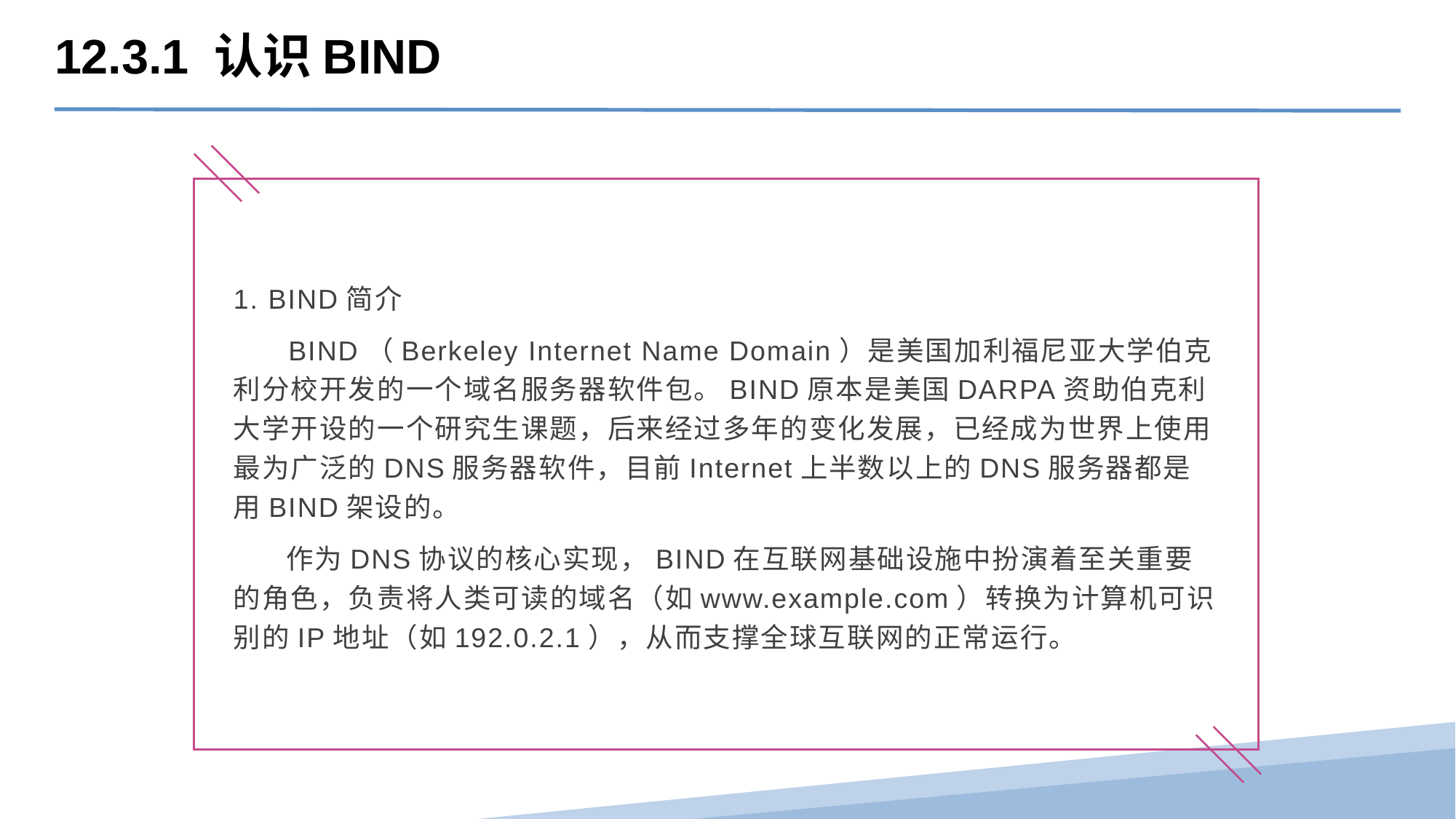

12.3.1 认识BIND

1. BIND简介
      BIND（Berkeley Internet Name Domain）是美国加利福尼亚大学伯克利分校开发的一个域名服务器软件包。BIND原本是美国DARPA资助伯克利大学开设的一个研究生课题，后来经过多年的变化发展，已经成为世界上使用最为广泛的DNS服务器软件，目前Internet上半数以上的DNS服务器都是用BIND架设的。
      作为DNS协议的核心实现，BIND在互联网基础设施中扮演着至关重要的角色，负责将人类可读的域名（如www.example.com）转换为计算机可识别的IP地址（如192.0.2.1），从而支撑全球互联网的正常运行。